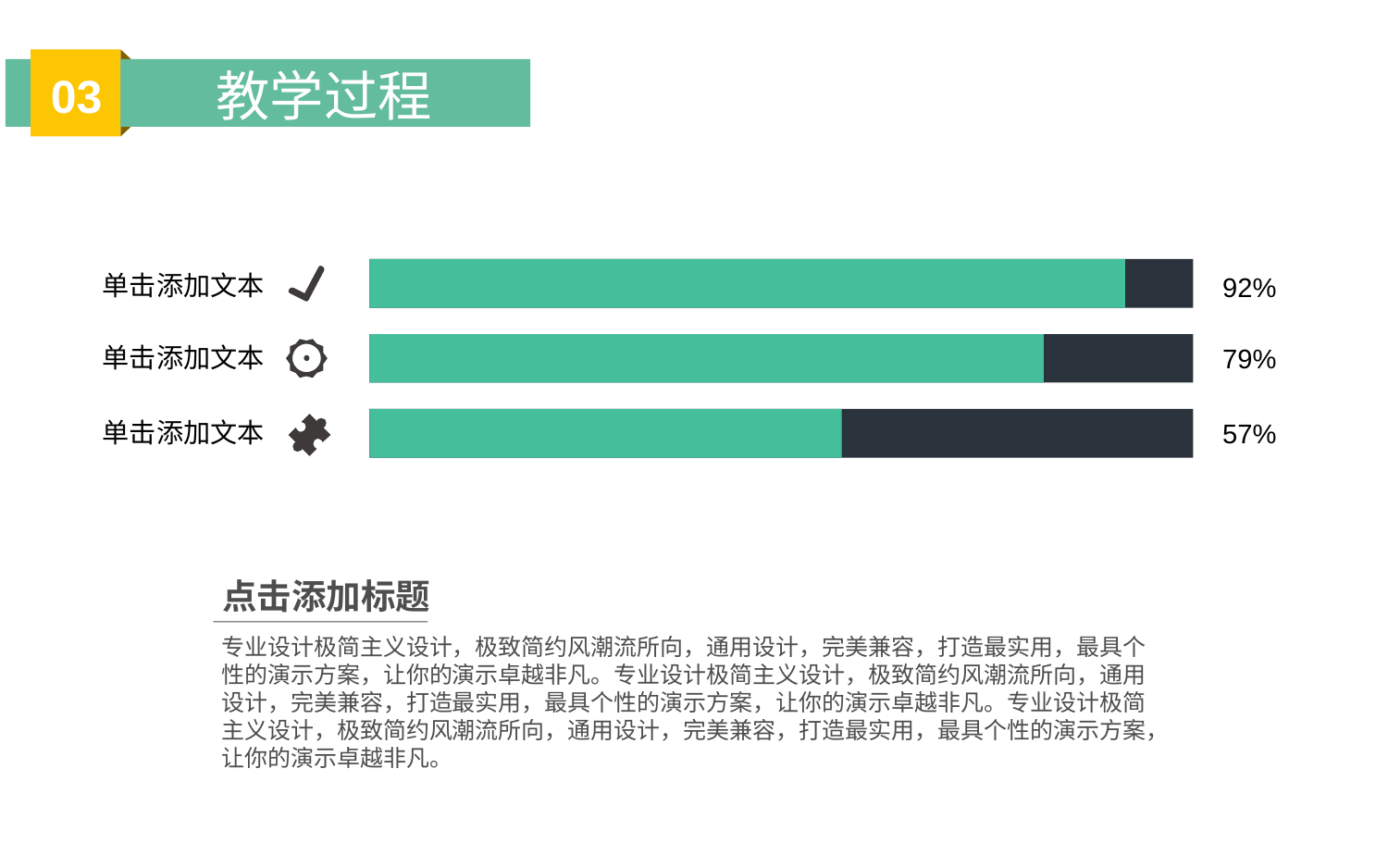

03
教学过程

单击添加文本
92%

单击添加文本

79%

单击添加文本
57%

点击添加标题

专业设计极简主义设计，极致简约风潮流所向，通用设计，完美兼容，打造最实用，最具个性的演示方案，让你的演示卓越非凡。专业设计极简主义设计，极致简约风潮流所向，通用设计，完美兼容，打造最实用，最具个性的演示方案，让你的演示卓越非凡。专业设计极简主义设计，极致简约风潮流所向，通用设计，完美兼容，打造最实用，最具个性的演示方案，让你的演示卓越非凡。